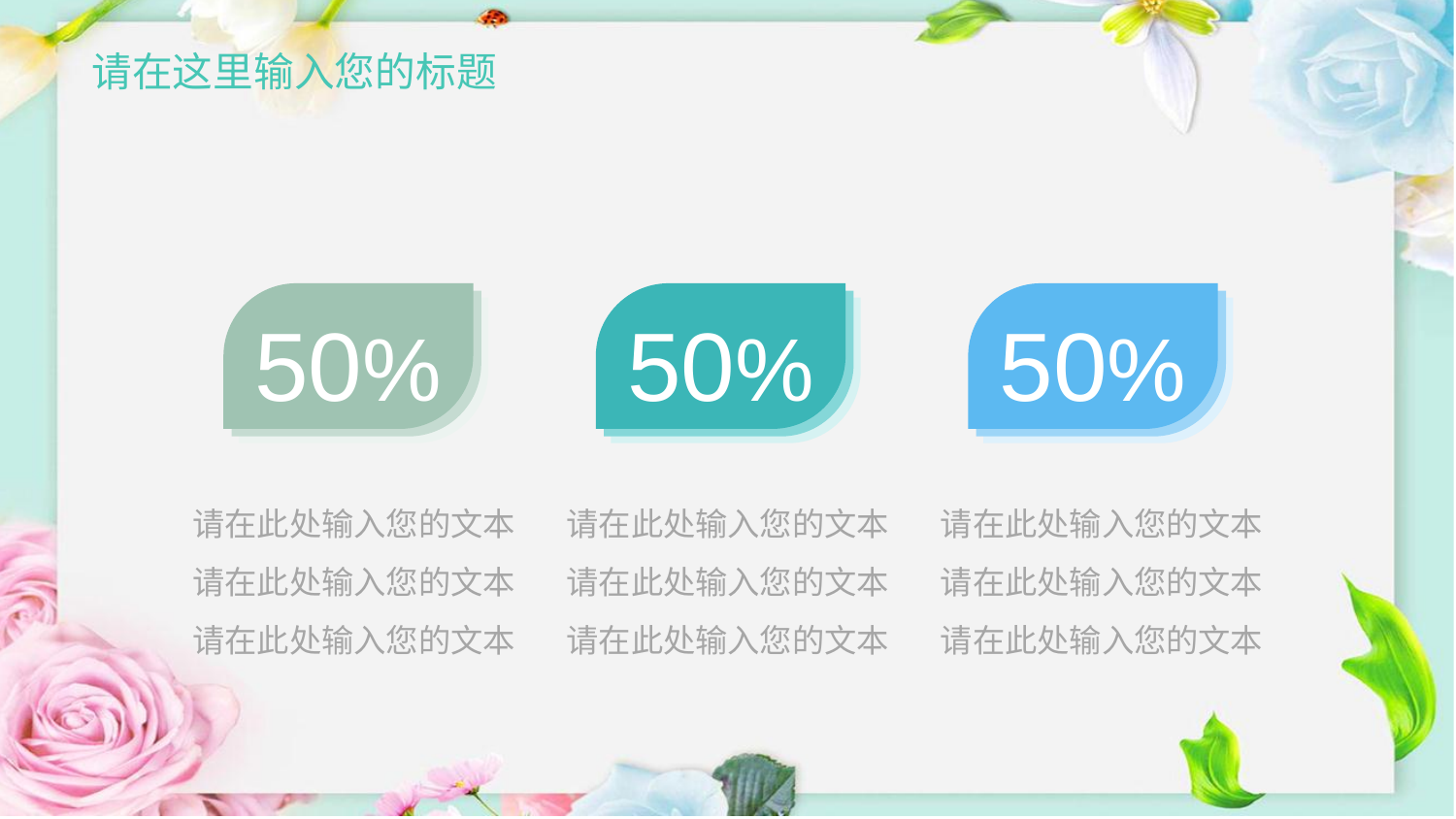

# 请在这里输入您的标题
50%

50%

50%

请在此处输入您的文本
请在此处输入您的文本
请在此处输入您的文本
请在此处输入您的文本
请在此处输入您的文本
请在此处输入您的文本
请在此处输入您的文本
请在此处输入您的文本
请在此处输入您的文本